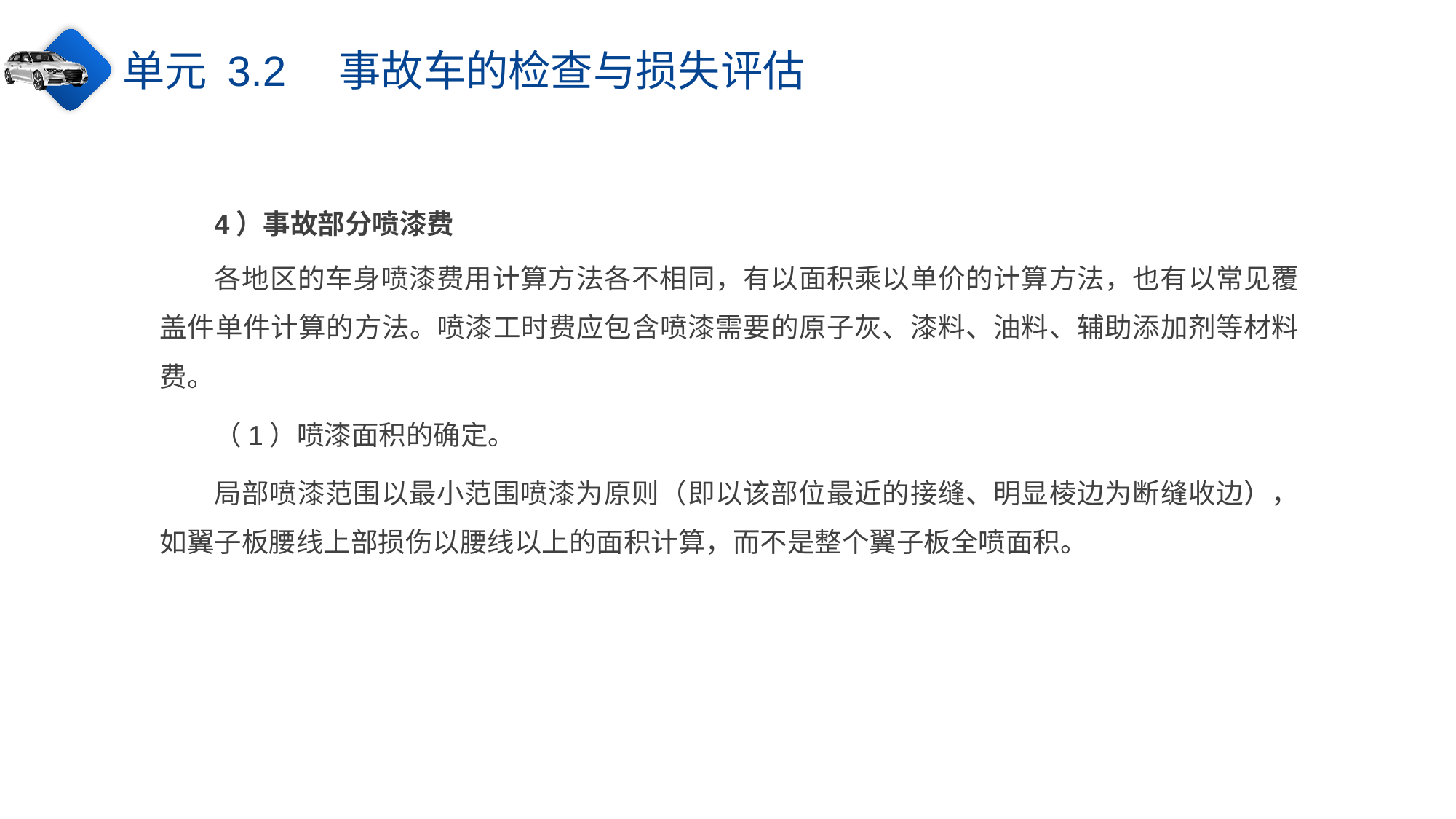

单元 3.2　事故车的检查与损失评估
4）事故部分喷漆费
各地区的车身喷漆费用计算方法各不相同，有以面积乘以单价的计算方法，也有以常见覆盖件单件计算的方法。喷漆工时费应包含喷漆需要的原子灰、漆料、油料、辅助添加剂等材料费。
（1）喷漆面积的确定。
局部喷漆范围以最小范围喷漆为原则（即以该部位最近的接缝、明显棱边为断缝收边），如翼子板腰线上部损伤以腰线以上的面积计算，而不是整个翼子板全喷面积。